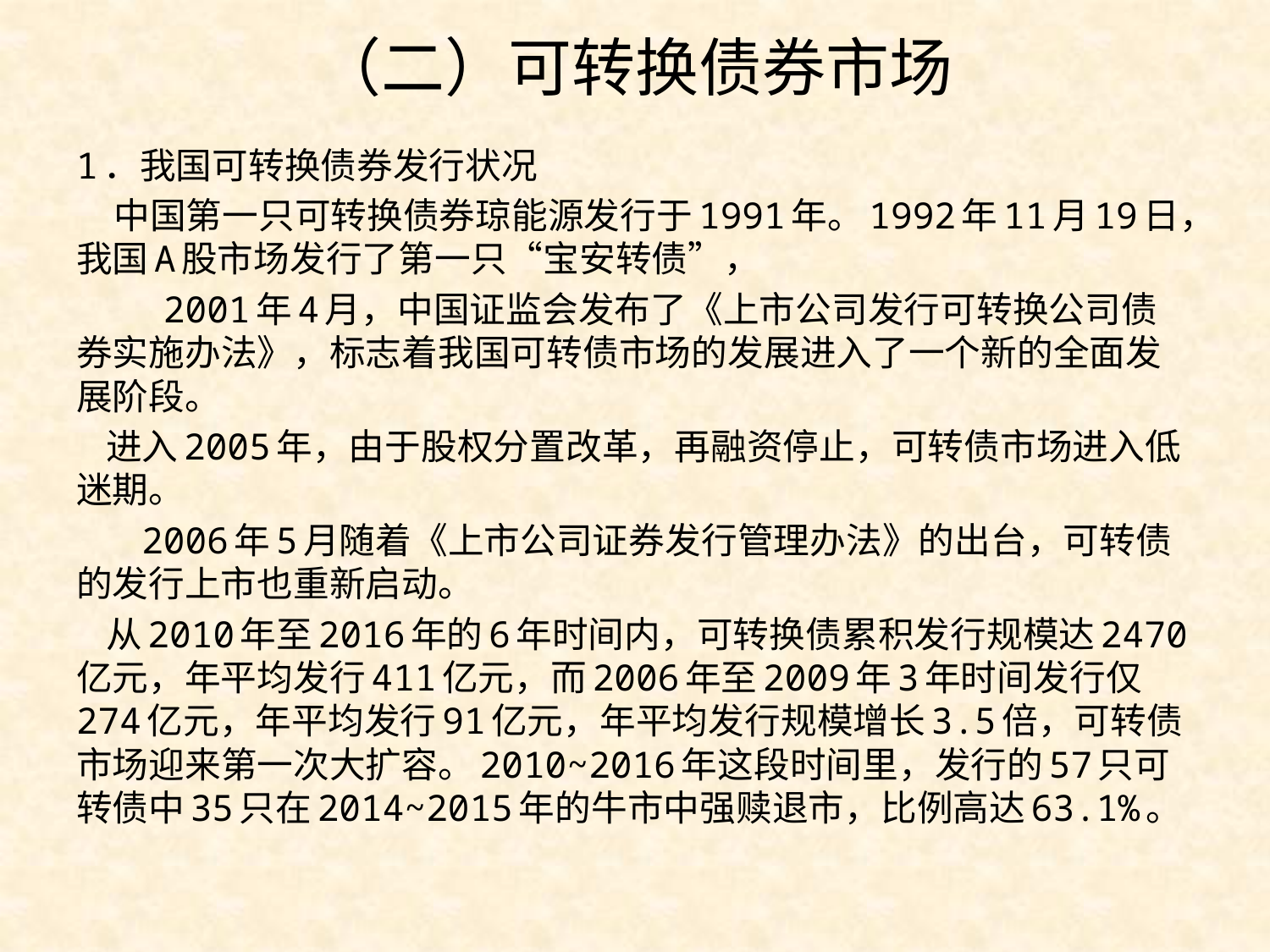

# （二）可转换债券市场
1．我国可转换债券发行状况
    中国第一只可转换债券琼能源发行于1991年。1992年11月19日，我国A股市场发行了第一只“宝安转债”，
    2001年4月，中国证监会发布了《上市公司发行可转换公司债券实施办法》，标志着我国可转债市场的发展进入了一个新的全面发展阶段。
   进入2005年，由于股权分置改革，再融资停止，可转债市场进入低迷期。
   2006年5月随着《上市公司证券发行管理办法》的出台，可转债的发行上市也重新启动。
   从2010年至2016年的6年时间内，可转换债累积发行规模达2470亿元，年平均发行411亿元，而2006年至2009年3年时间发行仅274亿元，年平均发行91亿元，年平均发行规模增长3.5倍，可转债市场迎来第一次大扩容。2010~2016年这段时间里，发行的57只可转债中35只在2014~2015年的牛市中强赎退市，比例高达63.1%。